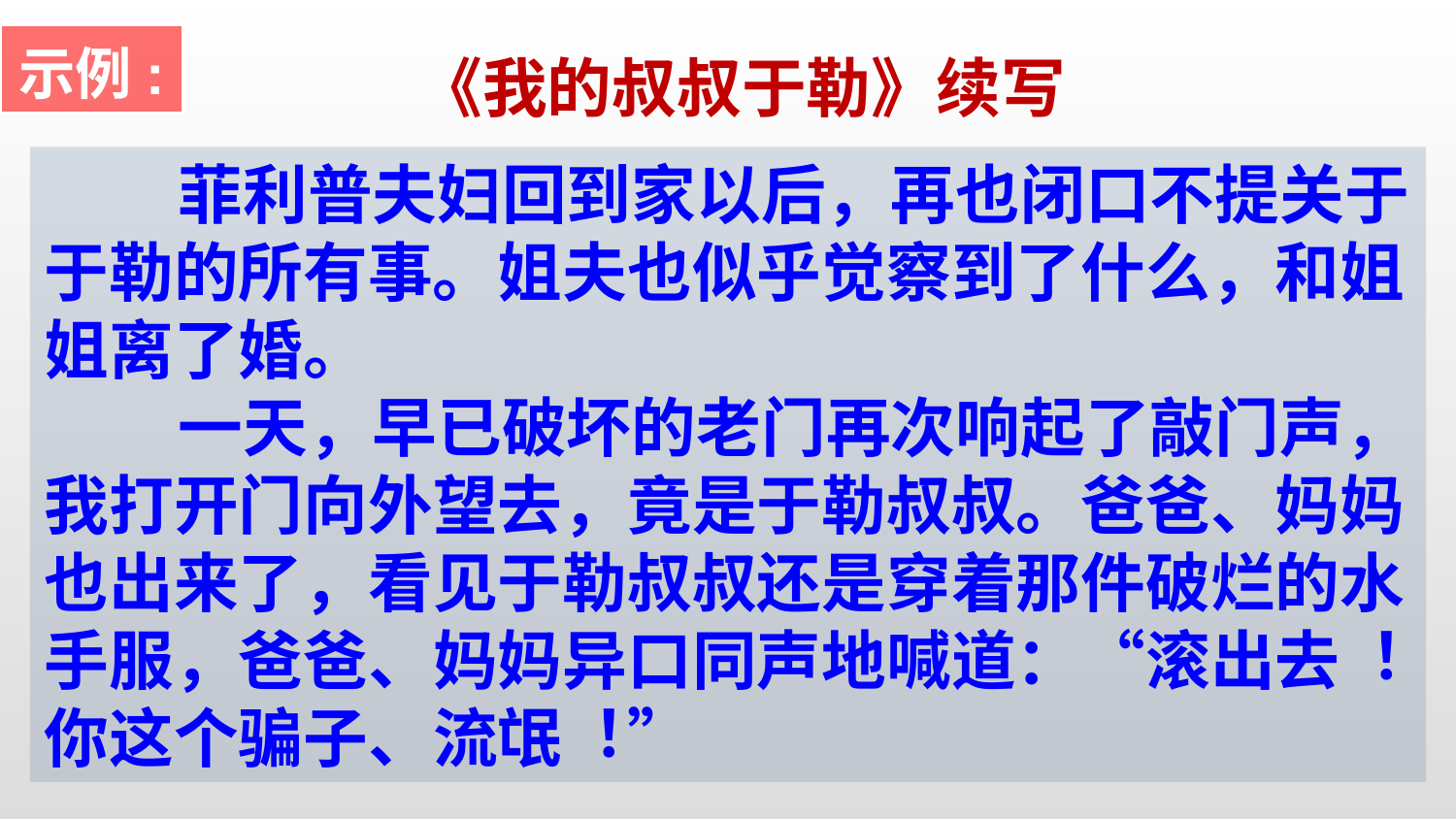

示例:
《我的叔叔于勒》续写
        菲利普夫妇回到家以后，再也闭口不提关于于勒的所有事。姐夫也似乎觉察到了什么，和姐姐离了婚。
        一天，早已破坏的老门再次响起了敲门声，我打开门向外望去，竟是于勒叔叔。爸爸、妈妈也出来了，看见于勒叔叔还是穿着那件破烂的水手服，爸爸、妈妈异口同声地喊道：“滚出去︕你这个骗子、流氓︕”